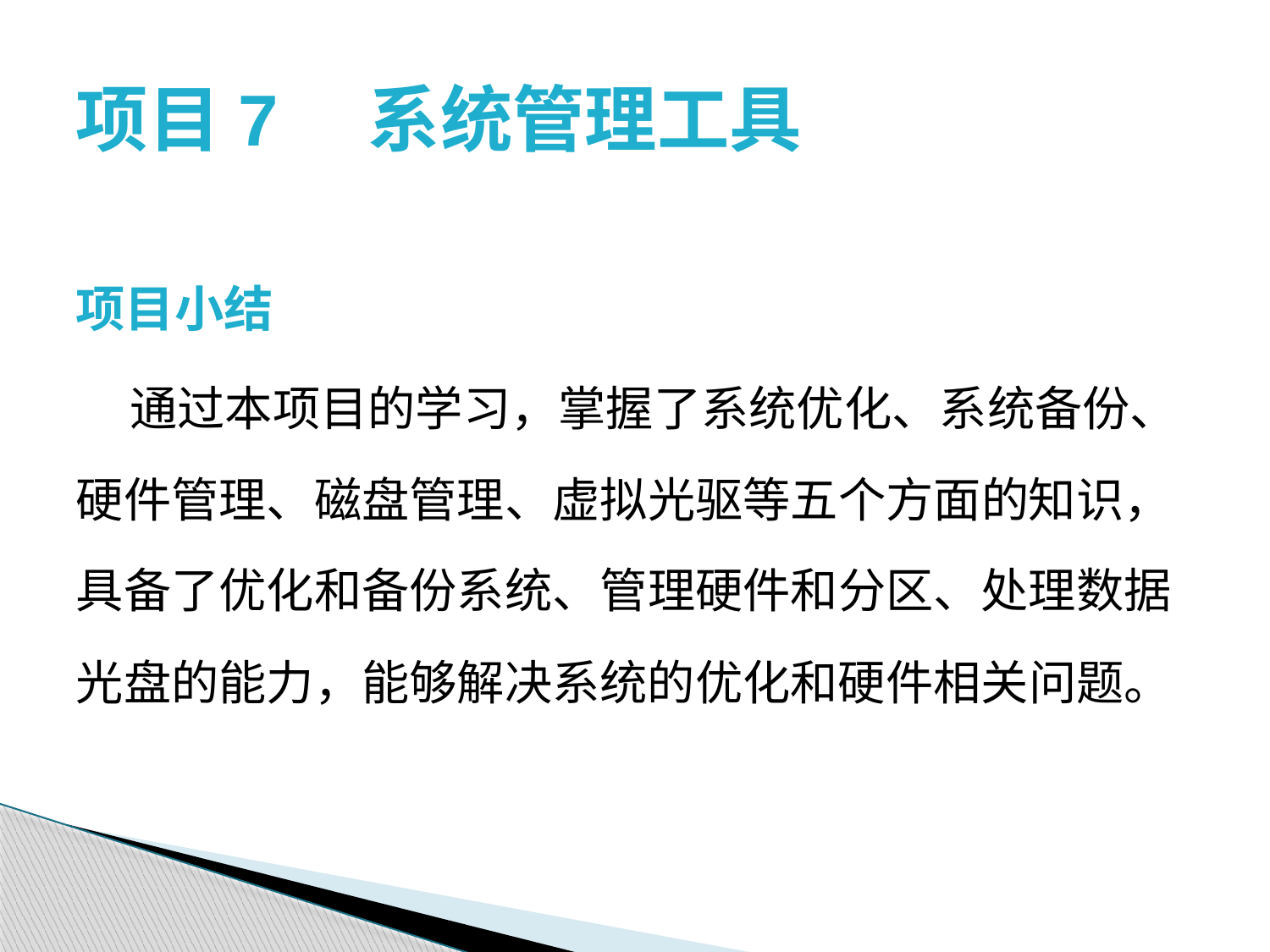

# 项目7　系统管理工具
项目小结
    通过本项目的学习，掌握了系统优化、系统备份、硬件管理、磁盘管理、虚拟光驱等五个方面的知识，具备了优化和备份系统、管理硬件和分区、处理数据光盘的能力，能够解决系统的优化和硬件相关问题。